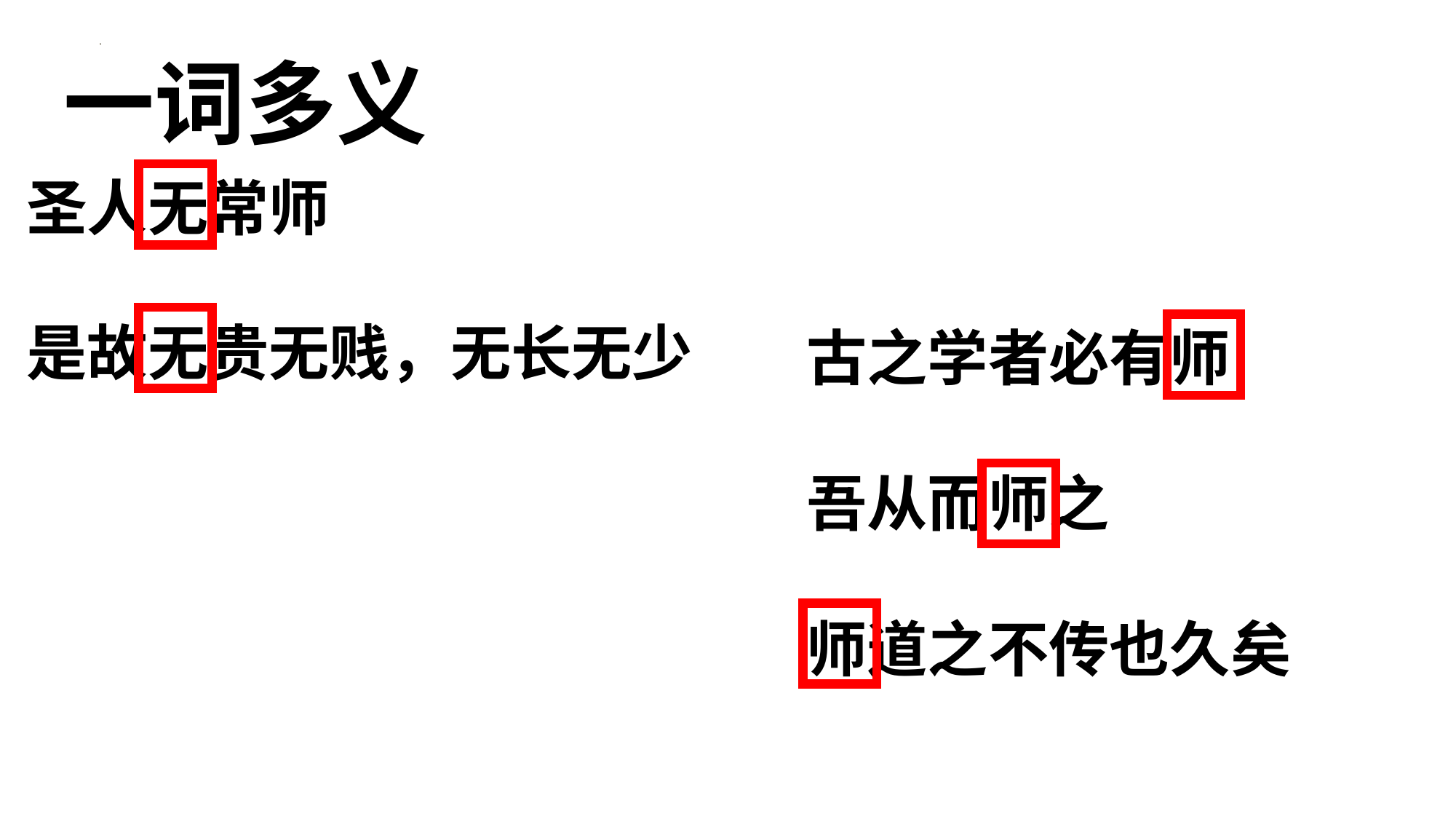

一词多义
圣人无常师

是故无贵无贱，无长无少

古之学者必有师

吾从而师之

师道之不传也久矣